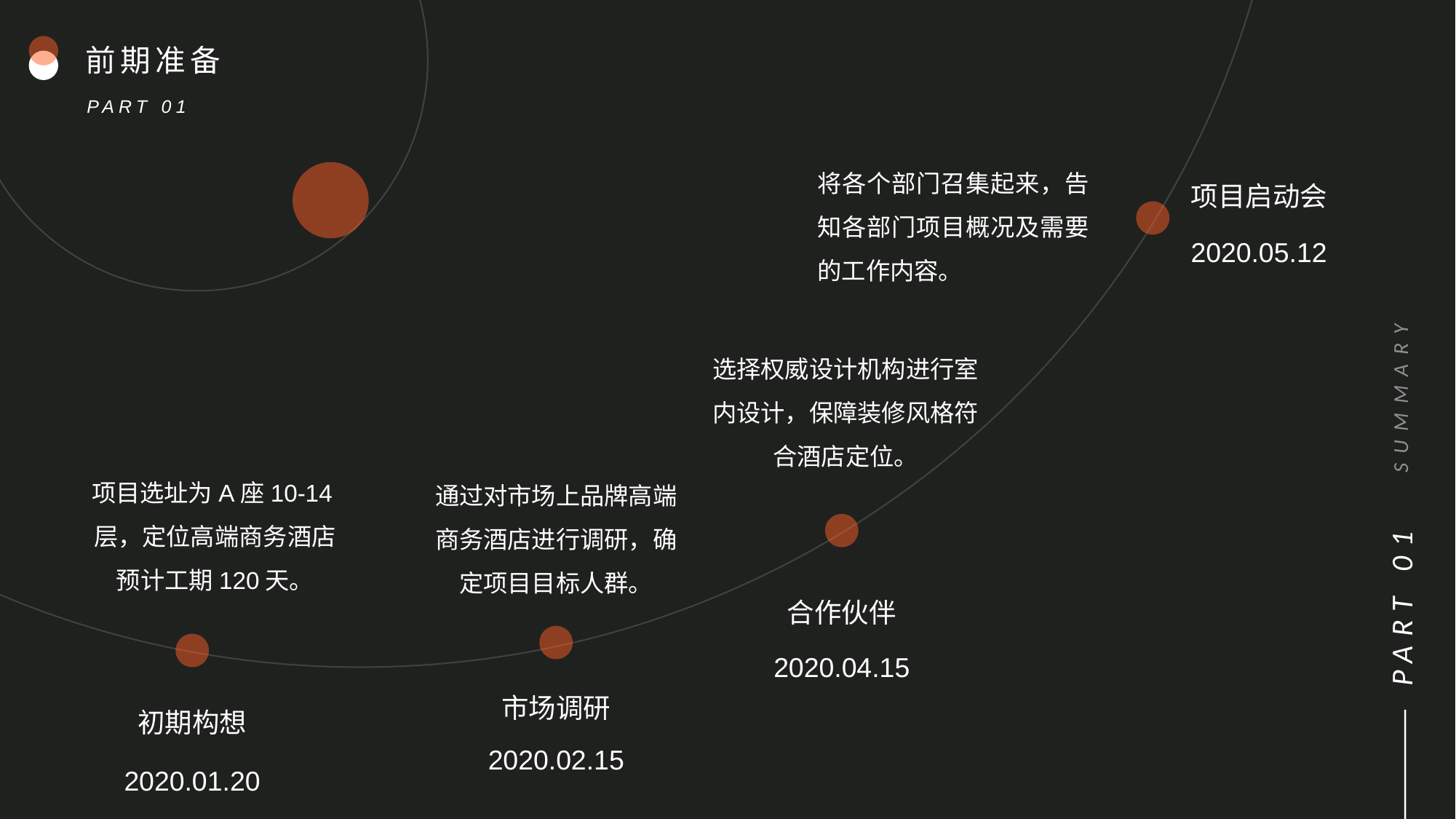

SUMMARY REPORT
前期准备

PART 01
将各个部门召集起来，告知各部门项目概况及需要的工作内容。
项目启动会

2020.05.12
选择权威设计机构进行室内设计，保障装修风格符合酒店定位。
项目选址为A座10-14层，定位高端商务酒店
预计工期120天。
通过对市场上品牌高端商务酒店进行调研，确定项目目标人群。

PART 01
合作伙伴

2020.04.15

市场调研
初期构想

2020.02.15
2020.01.20